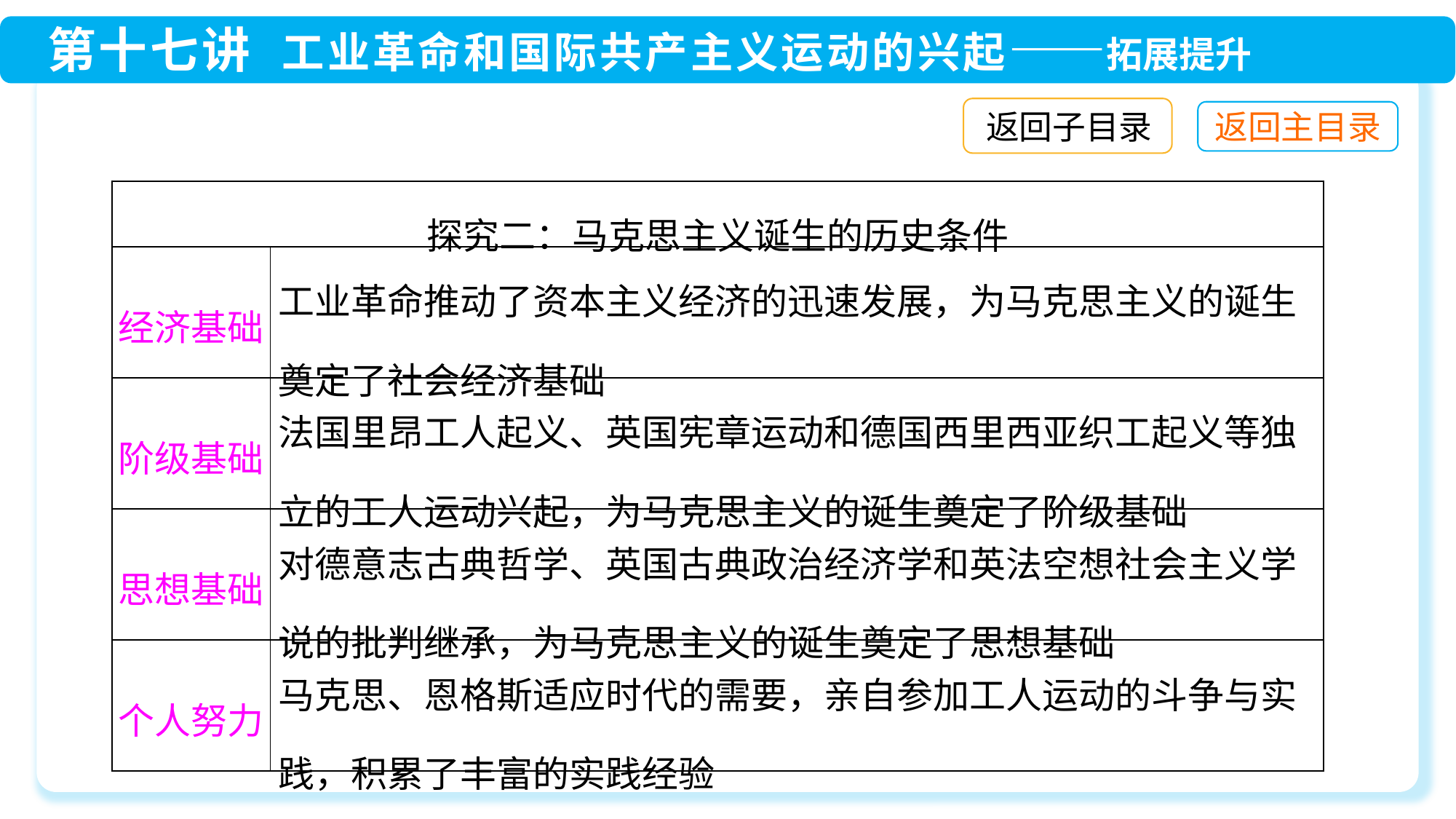

返回子目录
| 探究二：马克思主义诞生的历史条件 |  |
| --- | --- |
| 经济基础 | 工业革命推动了资本主义经济的迅速发展，为马克思主义的诞生奠定了社会经济基础 |
| 阶级基础 | 法国里昂工人起义、英国宪章运动和德国西里西亚织工起义等独立的工人运动兴起，为马克思主义的诞生奠定了阶级基础 |
| 思想基础 | 对德意志古典哲学、英国古典政治经济学和英法空想社会主义学说的批判继承，为马克思主义的诞生奠定了思想基础 |
| 个人努力 | 马克思、恩格斯适应时代的需要，亲自参加工人运动的斗争与实践，积累了丰富的实践经验 |